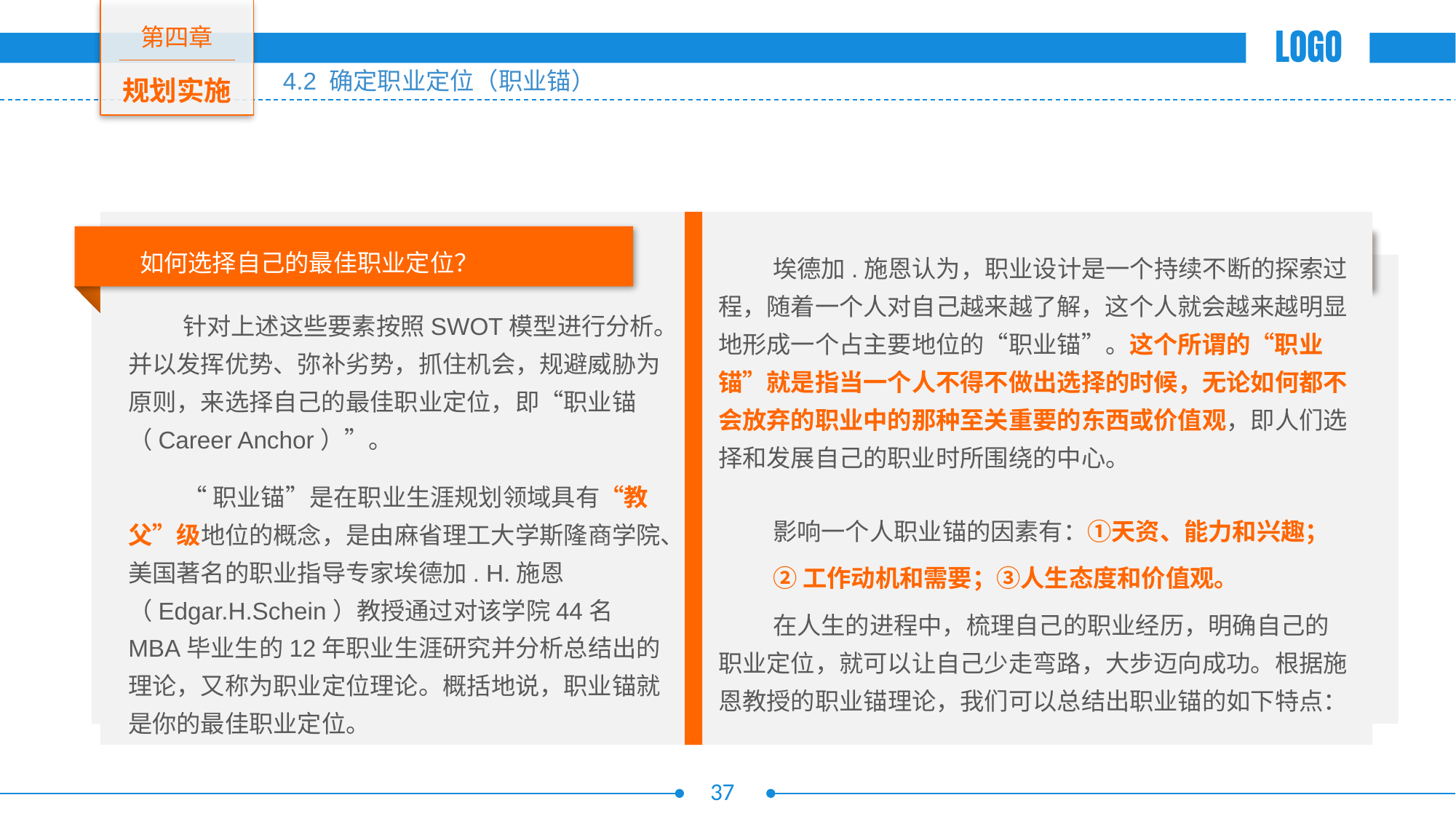

如何选择自己的最佳职业定位？
埃德加.施恩认为，职业设计是一个持续不断的探索过程，随着一个人对自己越来越了解，这个人就会越来越明显地形成一个占主要地位的“职业锚”。这个所谓的“职业锚”就是指当一个人不得不做出选择的时候，无论如何都不会放弃的职业中的那种至关重要的东西或价值观，即人们选择和发展自己的职业时所围绕的中心。

针对上述这些要素按照SWOT模型进行分析。并以发挥优势、弥补劣势，抓住机会，规避威胁为原则，来选择自己的最佳职业定位，即“职业锚（Career Anchor）”。
“职业锚”是在职业生涯规划领域具有“教父”级地位的概念，是由麻省理工大学斯隆商学院、美国著名的职业指导专家埃德加. H.施恩（Edgar.H.Schein）教授通过对该学院44名MBA毕业生的12年职业生涯研究并分析总结出的理论，又称为职业定位理论。概括地说，职业锚就是你的最佳职业定位。
影响一个人职业锚的因素有：①天资、能力和兴趣；
②工作动机和需要；③人生态度和价值观。
在人生的进程中，梳理自己的职业经历，明确自己的职业定位，就可以让自己少走弯路，大步迈向成功。根据施恩教授的职业锚理论，我们可以总结出职业锚的如下特点：